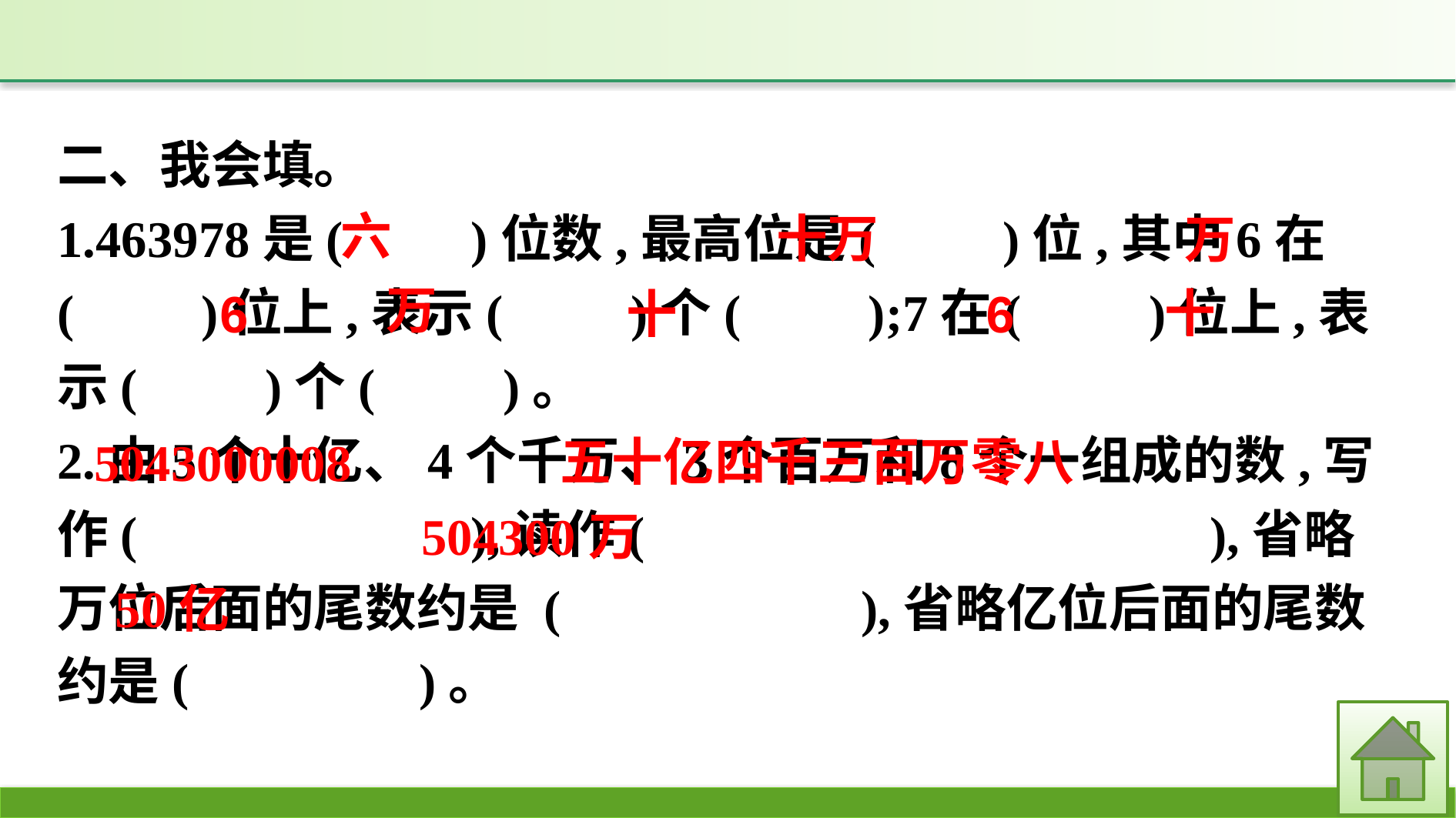

二、我会填。
1.463978是(　　)位数,最高位是(　　)位,其中6在(　　)位上,表示(　　)个(　　);7在(　　)位上,表示(　　)个(　　)。
2.由5个十亿、4个千万、3个百万和8个一组成的数,写作(　　　　　　),读作(　　　　           　　　　),省略万位后面的尾数约是 (　　　　      ),省略亿位后面的尾数约是(　　　　)。
六
十万
万
万
十
十
6
6
五十亿四千三百万零八
5043000008
504300万
50亿